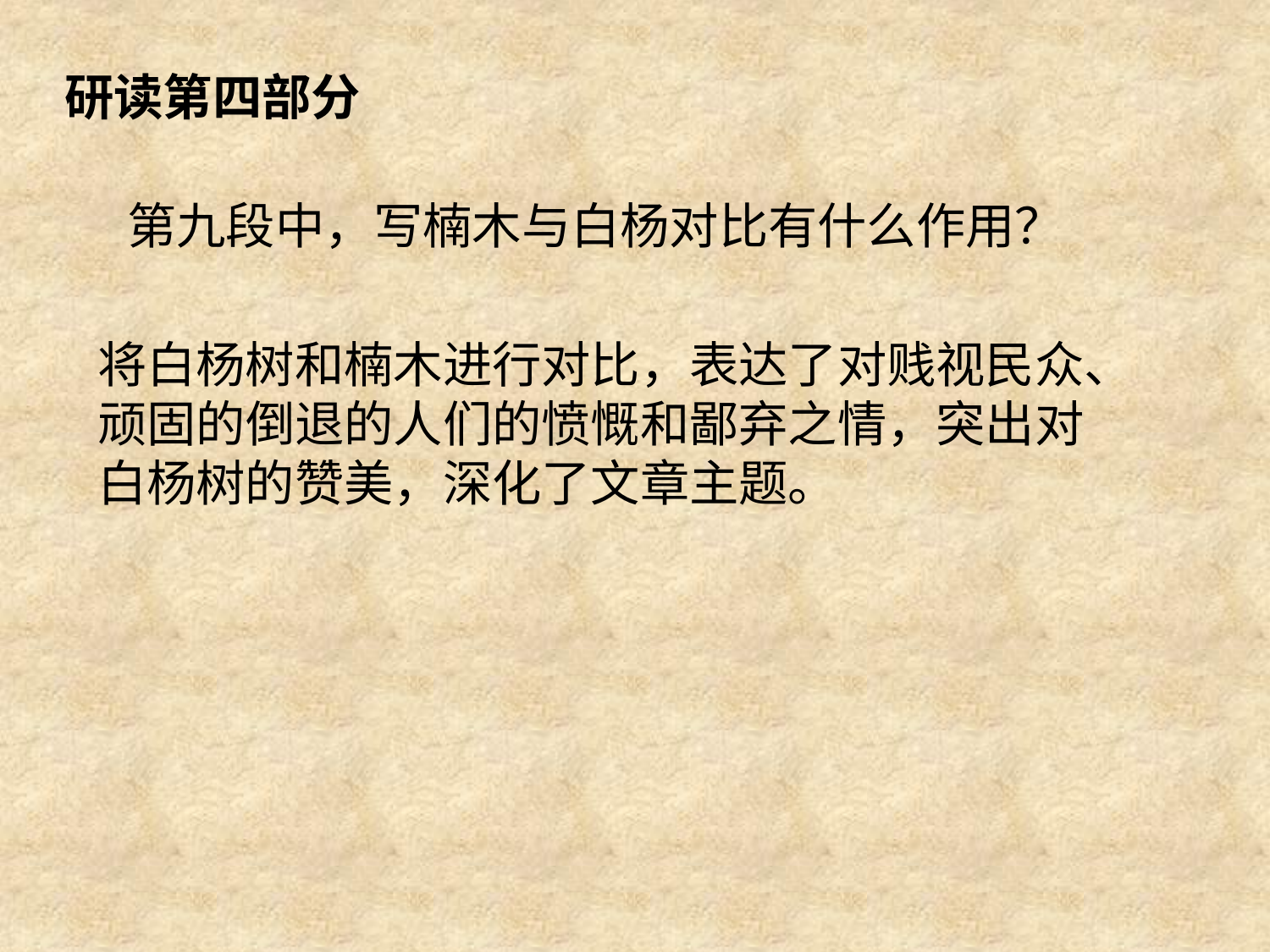

研读第四部分
第九段中，写楠木与白杨对比有什么作用？
将白杨树和楠木进行对比，表达了对贱视民众、
顽固的倒退的人们的愤慨和鄙弃之情，突出对
白杨树的赞美，深化了文章主题。